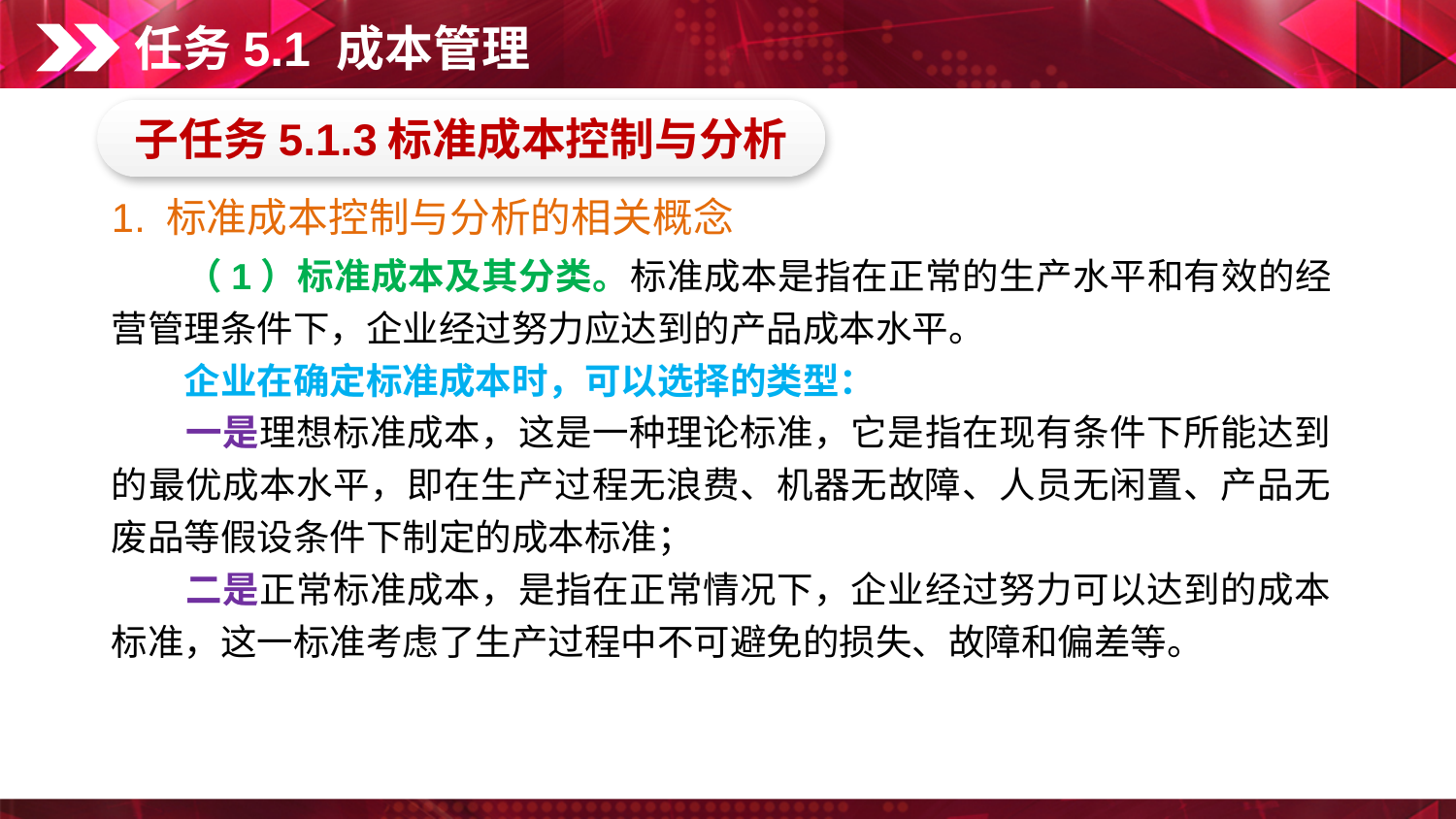

任务5.1 成本管理

子任务5.1.3标准成本控制与分析
1. 标准成本控制与分析的相关概念
　　（1）标准成本及其分类。标准成本是指在正常的生产水平和有效的经营管理条件下，企业经过努力应达到的产品成本水平。
　　企业在确定标准成本时，可以选择的类型：
　　一是理想标准成本，这是一种理论标准，它是指在现有条件下所能达到的最优成本水平，即在生产过程无浪费、机器无故障、人员无闲置、产品无废品等假设条件下制定的成本标准；
　　二是正常标准成本，是指在正常情况下，企业经过努力可以达到的成本标准，这一标准考虑了生产过程中不可避免的损失、故障和偏差等。